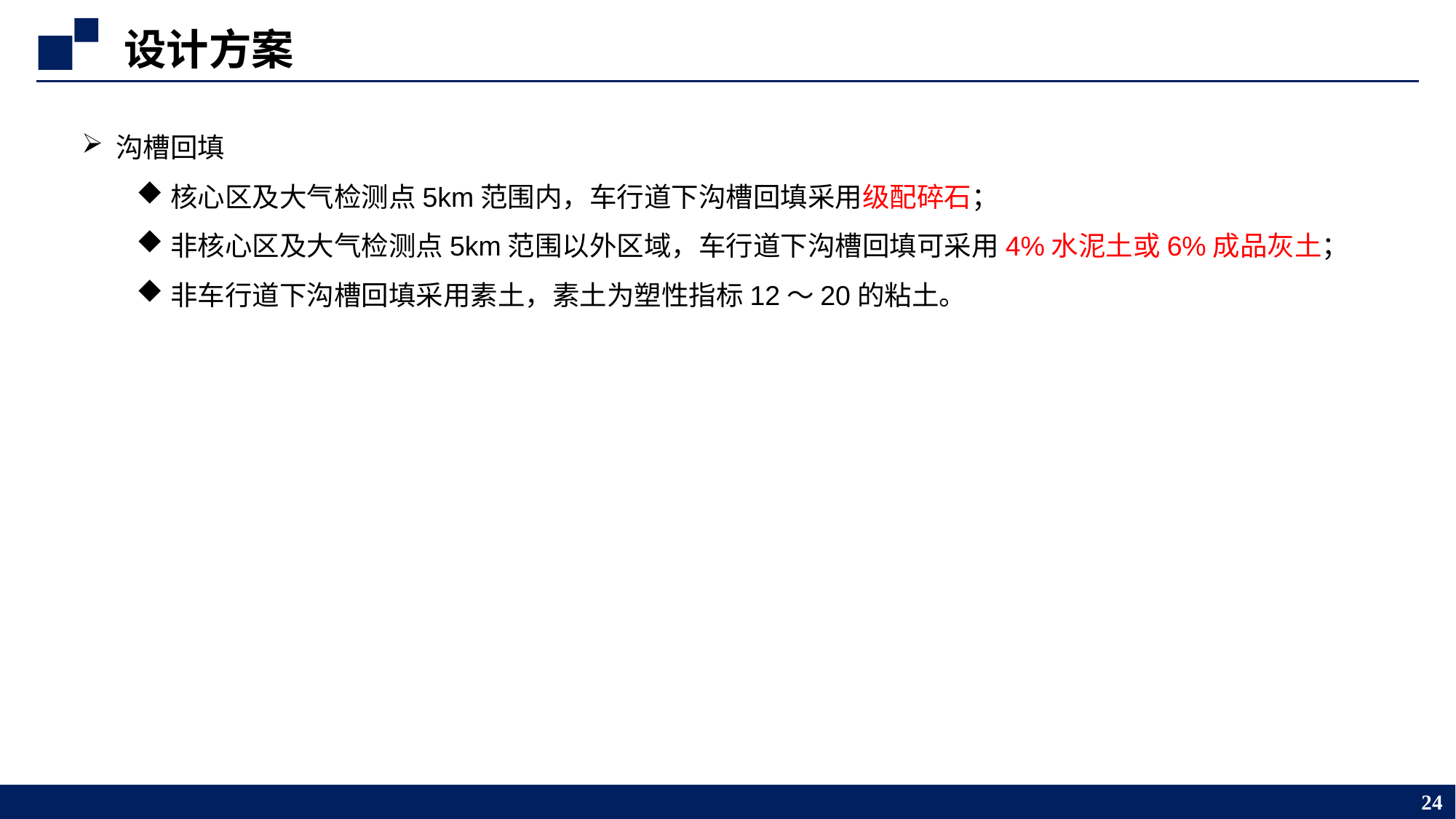

设计方案
沟槽回填
核心区及大气检测点5km范围内，车行道下沟槽回填采用级配碎石；
非核心区及大气检测点5km范围以外区域，车行道下沟槽回填可采用4%水泥土或6%成品灰土；
非车行道下沟槽回填采用素土，素土为塑性指标12～20的粘土。